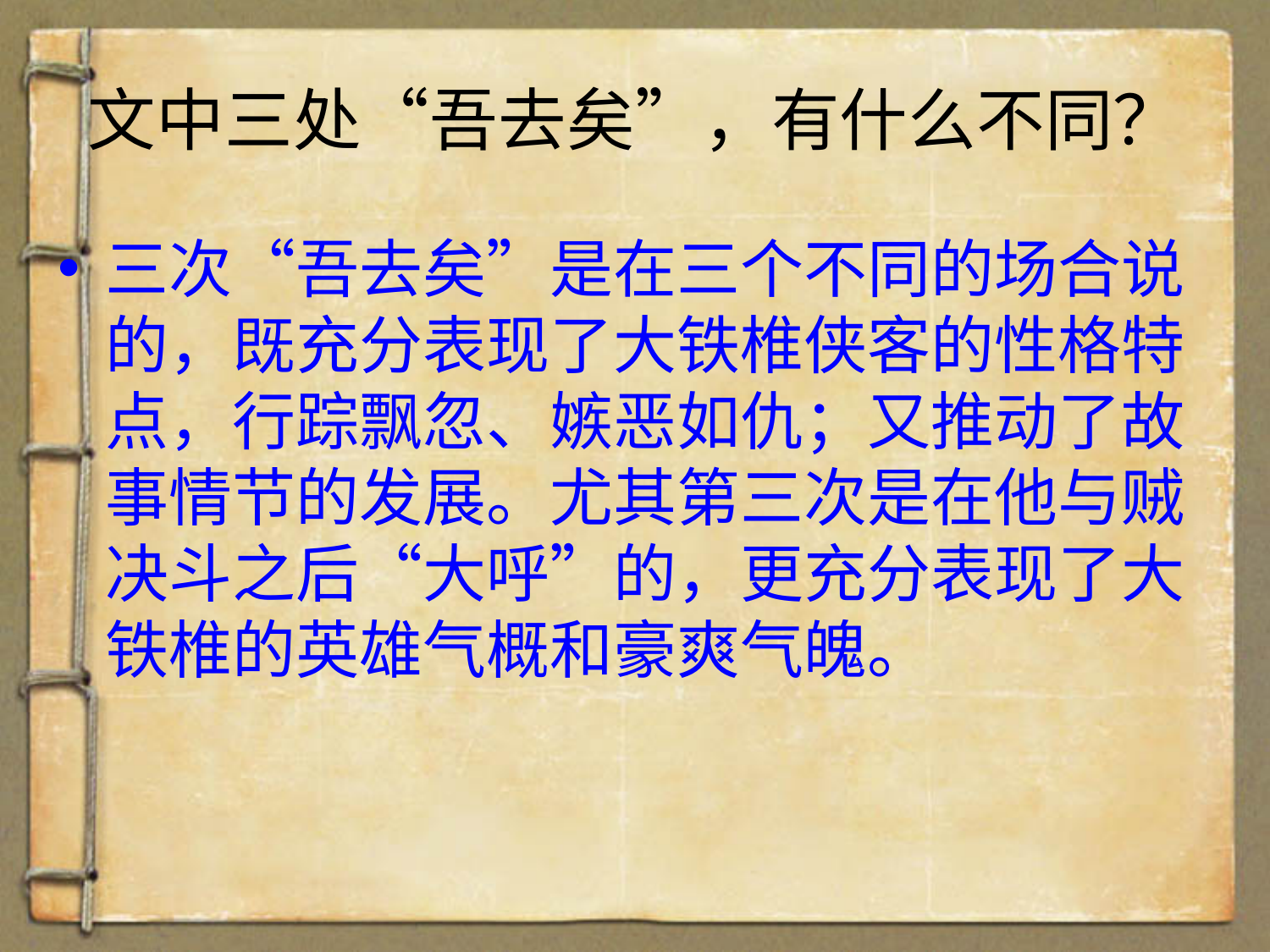

# 文中三处“吾去矣”，有什么不同？
三次“吾去矣”是在三个不同的场合说的，既充分表现了大铁椎侠客的性格特点，行踪飘忽、嫉恶如仇；又推动了故事情节的发展。尤其第三次是在他与贼决斗之后“大呼”的，更充分表现了大铁椎的英雄气概和豪爽气魄。